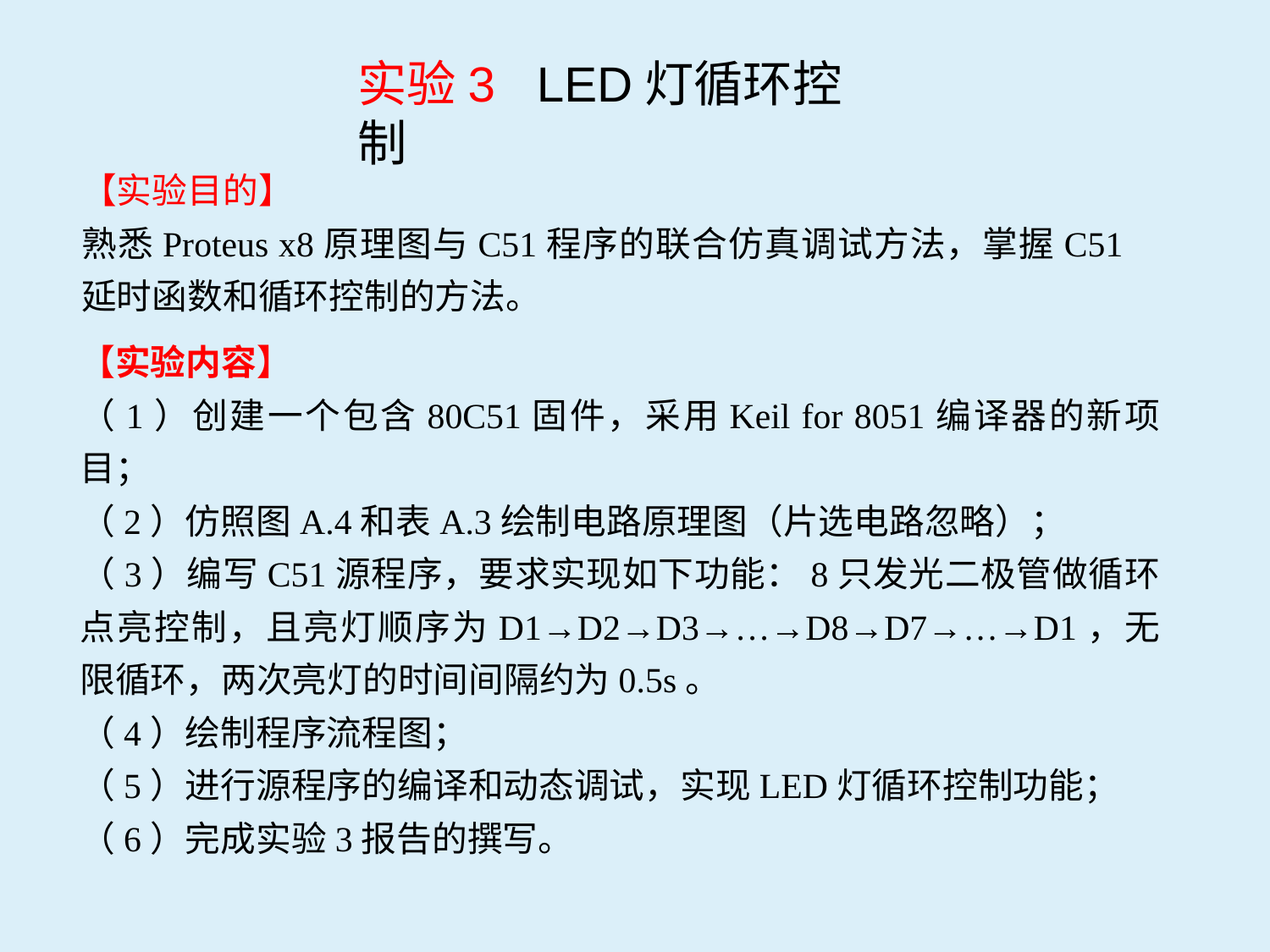

实验3   LED灯循环控制
【实验目的】
熟悉Proteus x8原理图与C51程序的联合仿真调试方法，掌握C51延时函数和循环控制的方法。
【实验内容】
（1）创建一个包含80C51固件，采用Keil for 8051编译器的新项目；
（2）仿照图A.4和表A.3绘制电路原理图（片选电路忽略）；
（3）编写C51源程序，要求实现如下功能：8只发光二极管做循环点亮控制，且亮灯顺序为D1→D2→D3→…→D8→D7→…→D1，无限循环，两次亮灯的时间间隔约为0.5s。
（4）绘制程序流程图；
（5）进行源程序的编译和动态调试，实现LED灯循环控制功能；
（6）完成实验3报告的撰写。